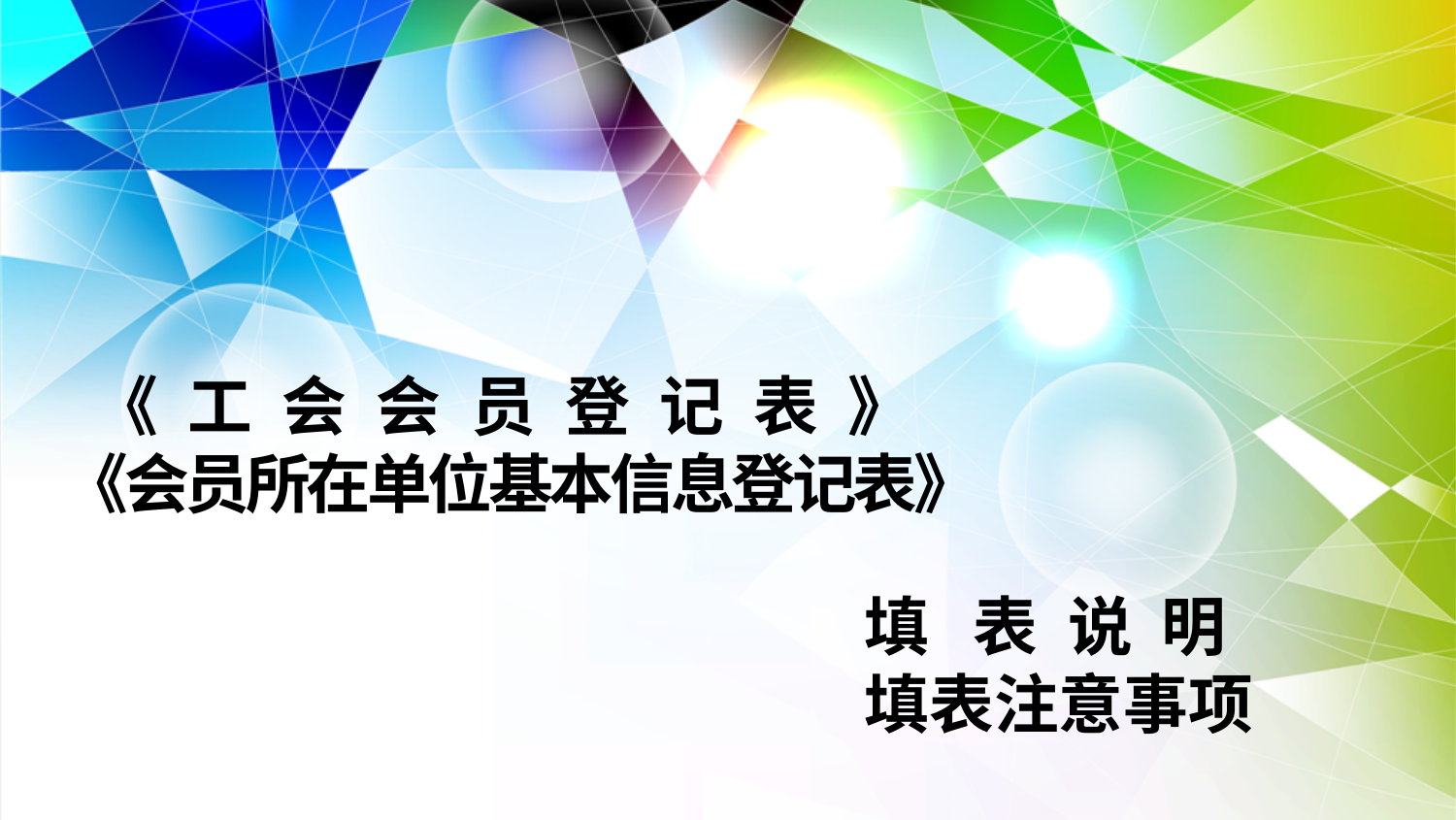

《  工  会  会  员  登  记  表  》
《会员所在单位基本信息登记表》
填   表  说  明
填表注意事项